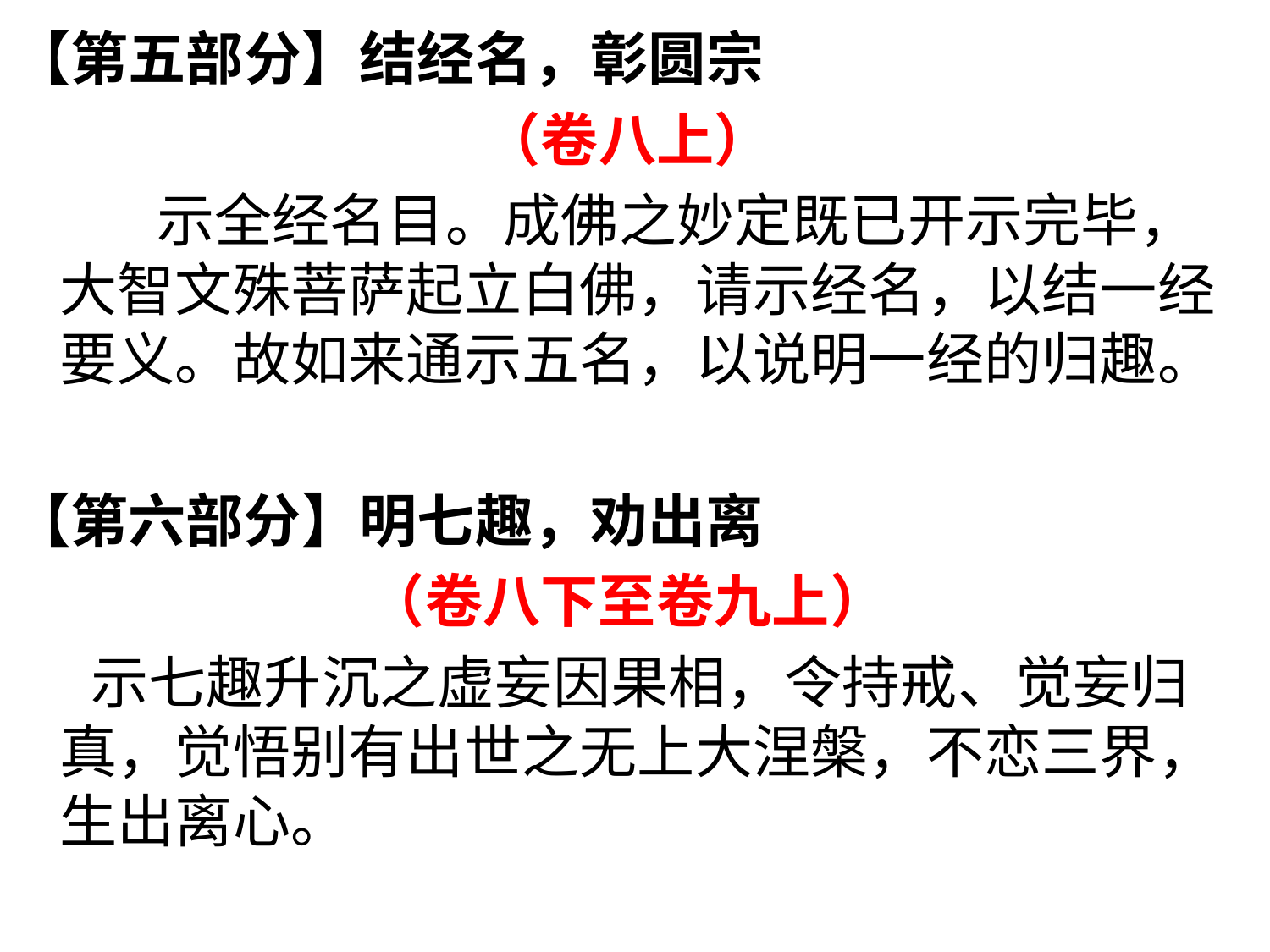

【第五部分】结经名，彰圆宗
（卷八上）
          示全经名目。成佛之妙定既已开示完毕，大智文殊菩萨起立白佛，请示经名，以结一经要义。故如来通示五名，以说明一经的归趣。

【第六部分】明七趣，劝出离
（卷八下至卷九上）
     示七趣升沉之虚妄因果相，令持戒、觉妄归真，觉悟别有出世之无上大涅槃，不恋三界，生出离心。